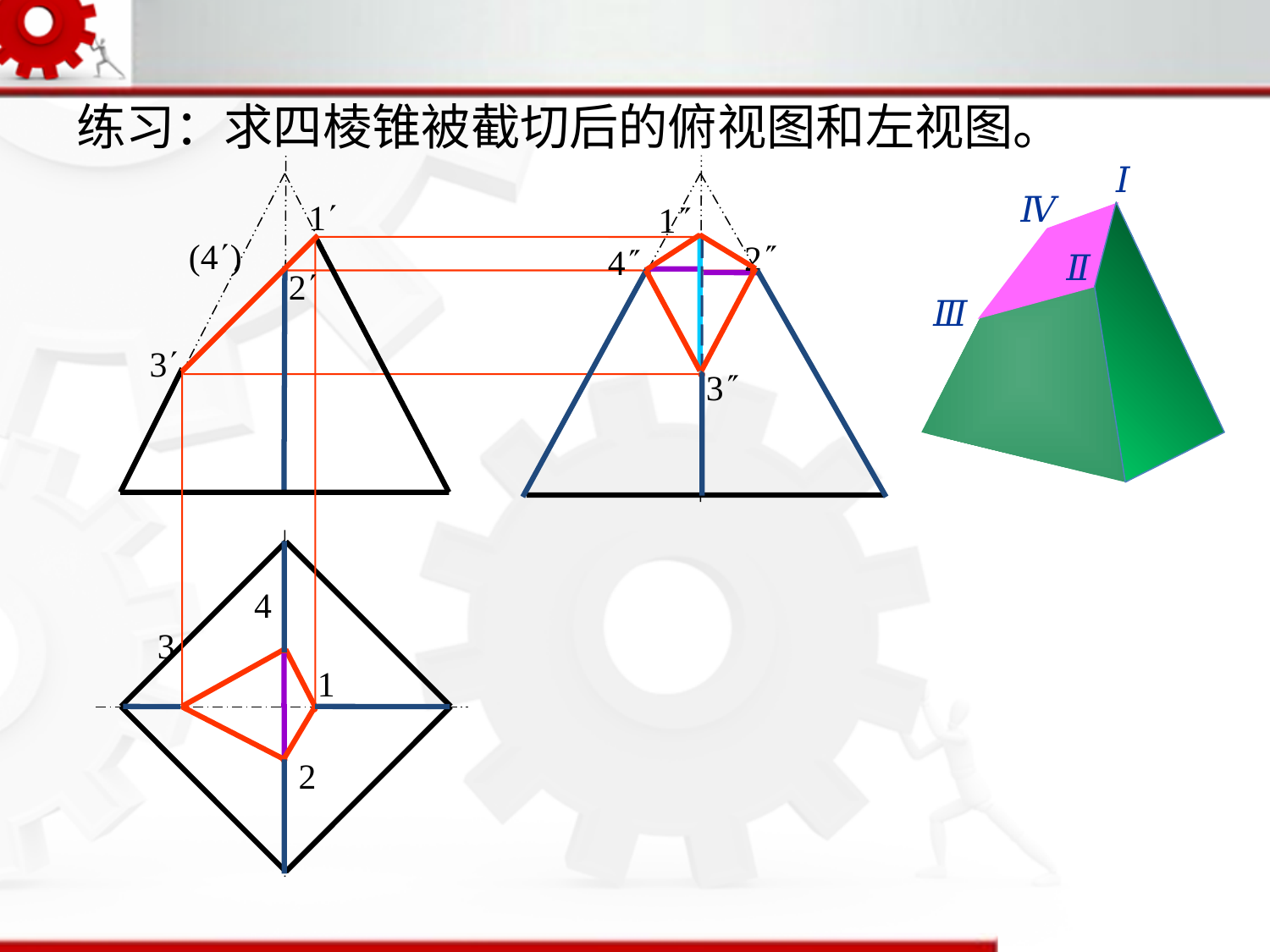

练习：求四棱锥被截切后的俯视图和左视图。
Ⅰ

Ⅳ
1′
1″
●

(4′)
 2″
●
4″
●
Ⅱ

2′

Ⅲ
3′
3″
●

4
●

1
●
3
●

●
2